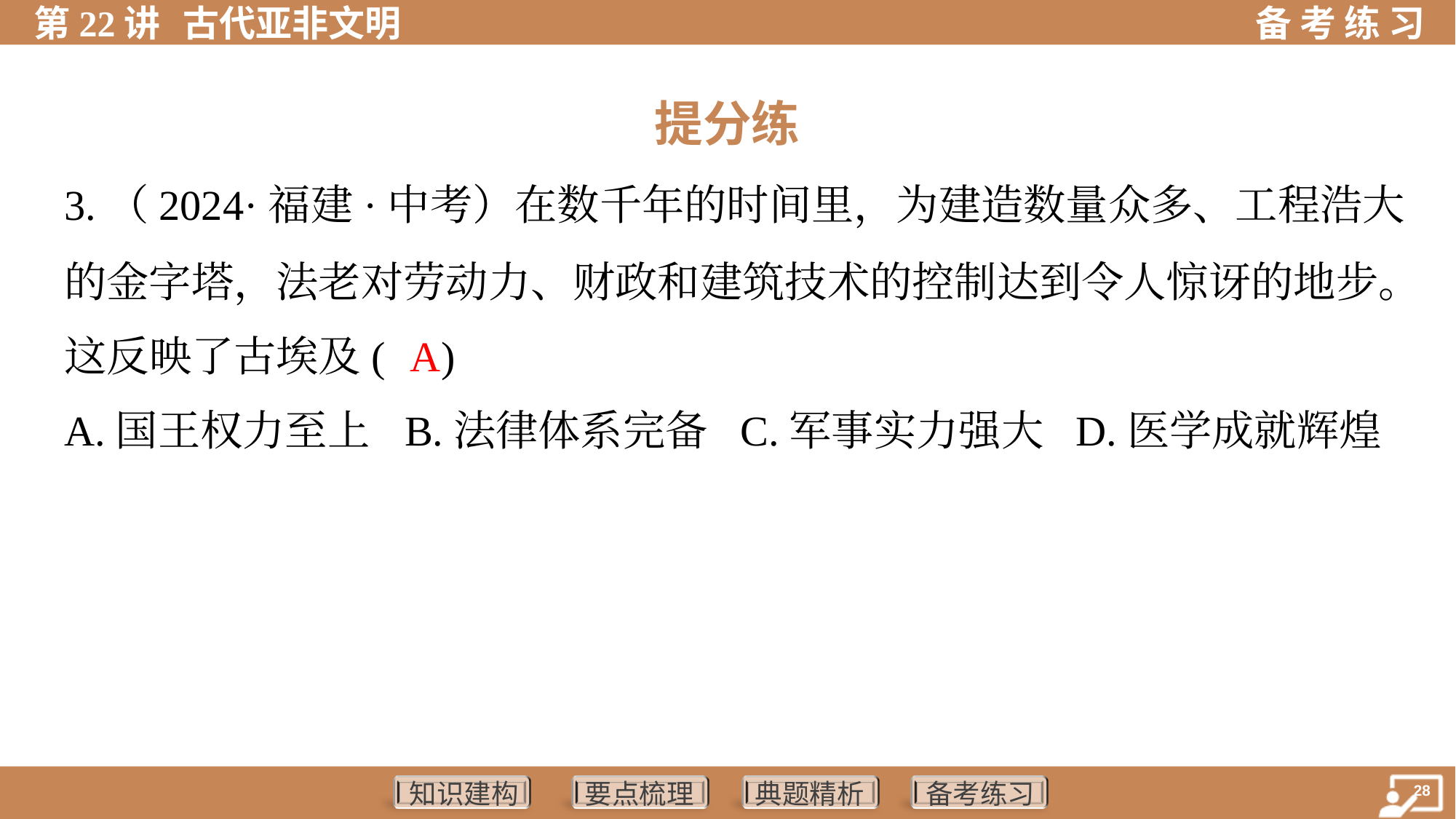

提分练
3.（2024·福建·中考）在数千年的时间里，为建造数量众多、工程浩大
的金字塔，法老对劳动力、财政和建筑技术的控制达到令人惊讶的地步。
这反映了古埃及(     )
A
A.国王权力至上	B.法律体系完备	C.军事实力强大	D.医学成就辉煌